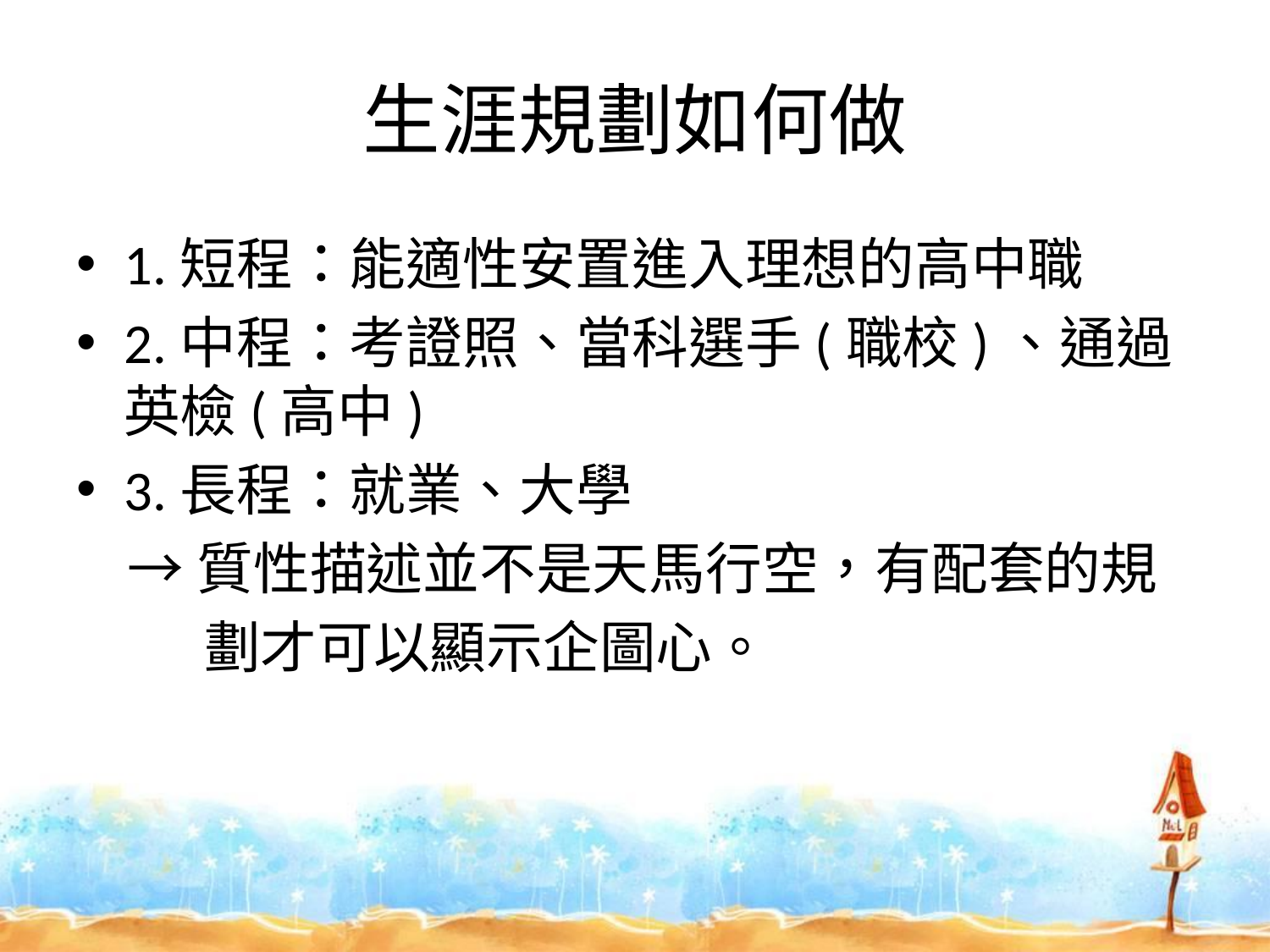

# 生涯規劃如何做
1.短程：能適性安置進入理想的高中職
2.中程：考證照、當科選手(職校)、通過英檢(高中)
3.長程：就業、大學
    →質性描述並不是天馬行空，有配套的規
         劃才可以顯示企圖心。